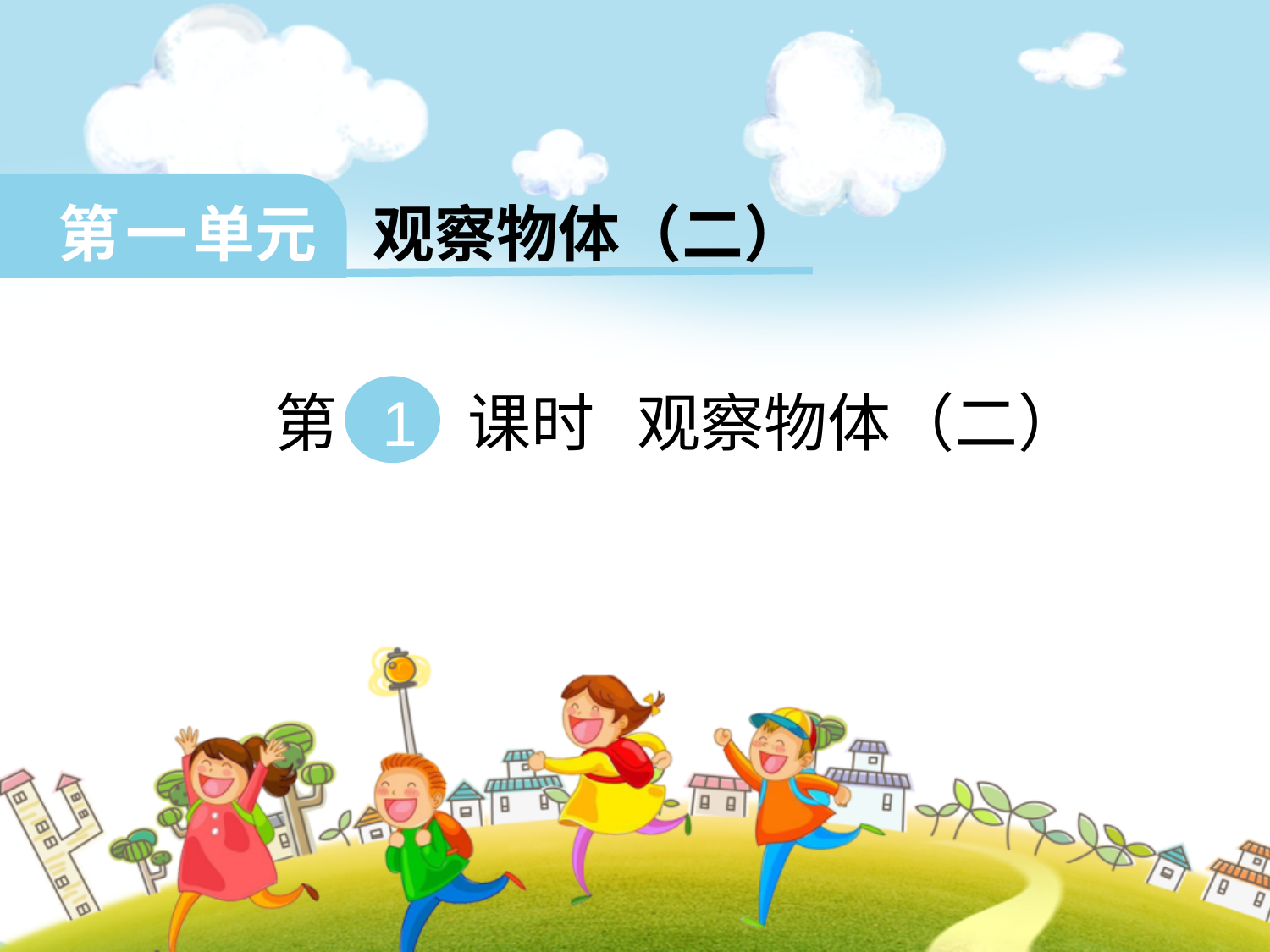

第 一 单元    观察物体（二）

  第  1  课时   观察物体（二）